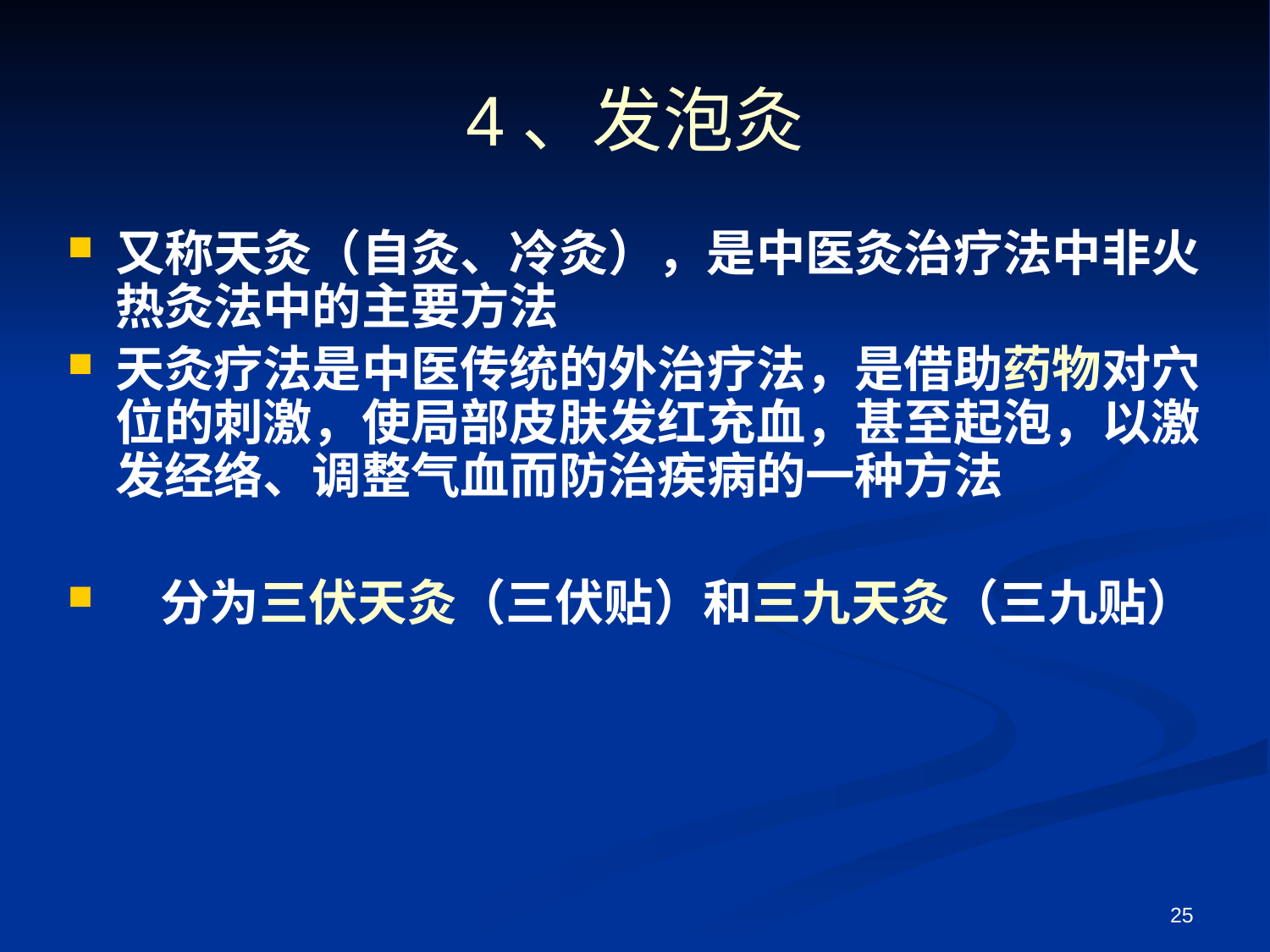

# 4、发泡灸
又称天灸（自灸、冷灸），是中医灸治疗法中非火热灸法中的主要方法
天灸疗法是中医传统的外治疗法，是借助药物对穴位的刺激，使局部皮肤发红充血，甚至起泡，以激发经络、调整气血而防治疾病的一种方法

   分为三伏天灸（三伏贴）和三九天灸（三九贴）
25